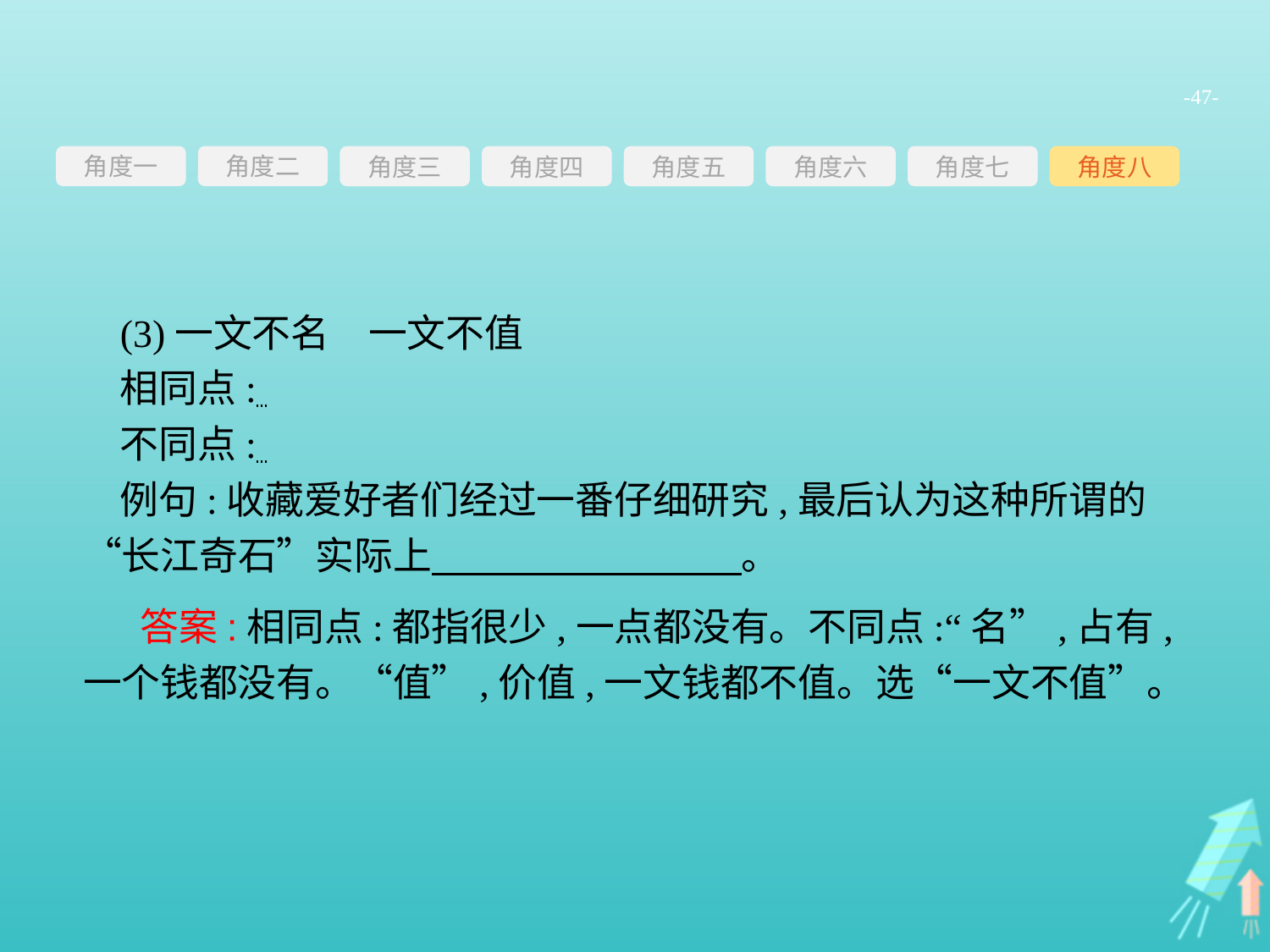

-47-
角度一
角度三
角度四
角度五
角度六
角度七
角度八
角度二
(3)一文不名　一文不值
相同点:
不同点:
例句:收藏爱好者们经过一番仔细研究,最后认为这种所谓的“长江奇石”实际上　　　　　　　　。
 答案:相同点:都指很少,一点都没有。不同点:“名”,占有,一个钱都没有。“值”,价值,一文钱都不值。选“一文不值”。